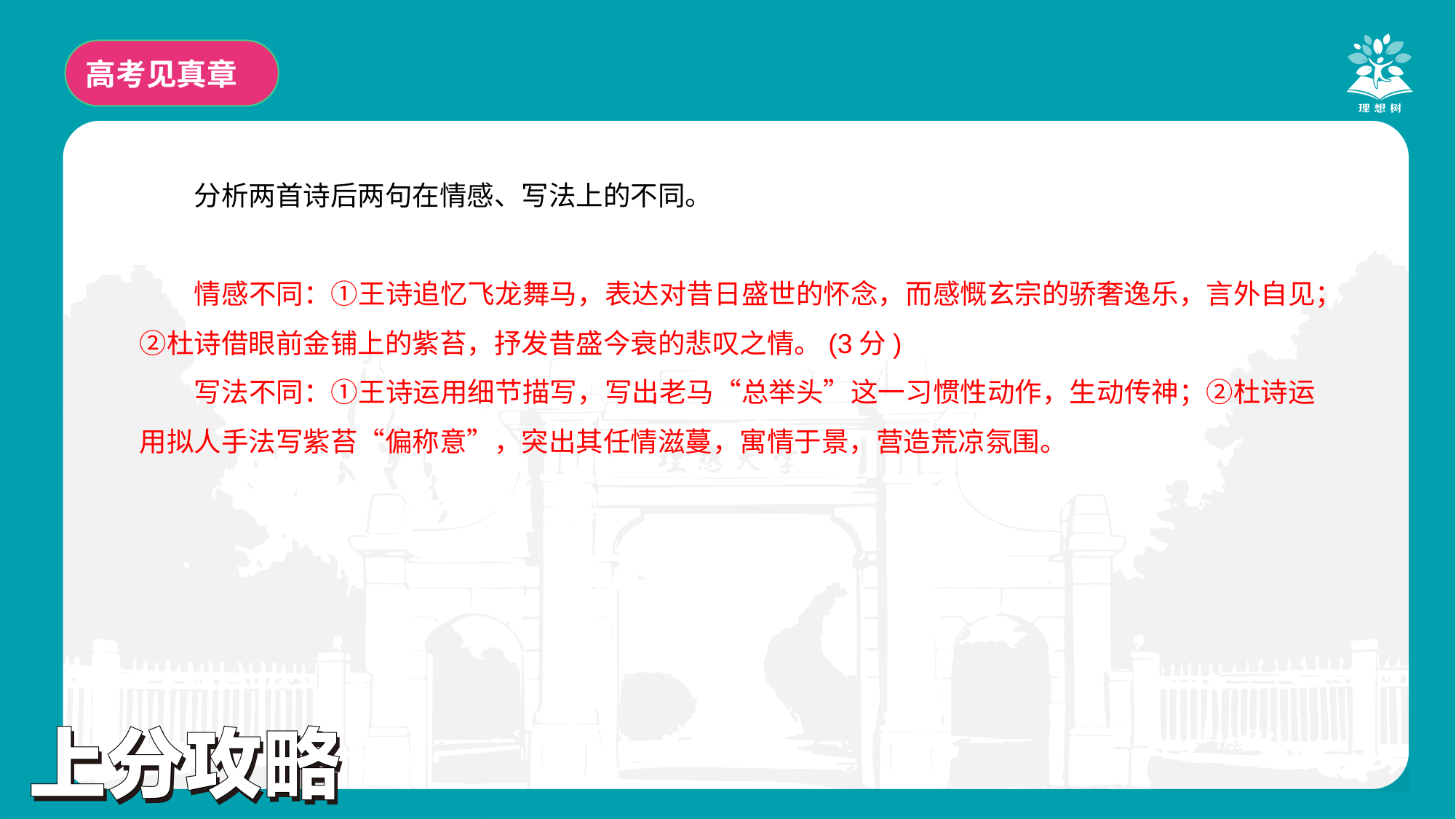

高考见真章
分析两首诗后两句在情感、写法上的不同。

情感不同：①王诗追忆飞龙舞马，表达对昔日盛世的怀念，而感慨玄宗的骄奢逸乐，言外自见；②杜诗借眼前金铺上的紫苔，抒发昔盛今衰的悲叹之情。(3分)
写法不同：①王诗运用细节描写，写出老马“总举头”这一习惯性动作，生动传神；②杜诗运用拟人手法写紫苔“偏称意”，突出其任情滋蔓，寓情于景，营造荒凉氛围。